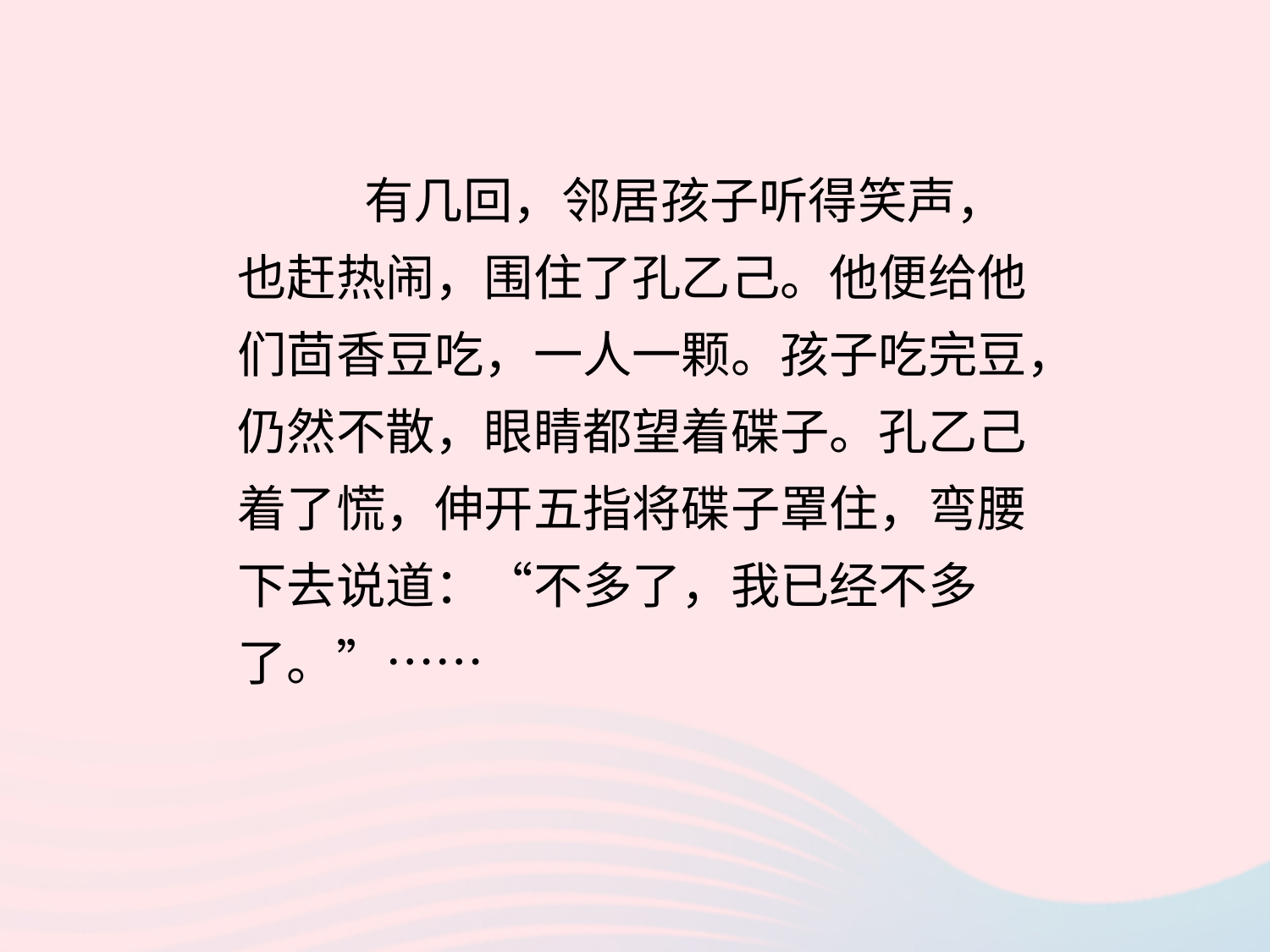

有几回，邻居孩子听得笑声，也赶热闹，围住了孔乙己。他便给他们茴香豆吃，一人一颗。孩子吃完豆，仍然不散，眼睛都望着碟子。孔乙己着了慌，伸开五指将碟子罩住，弯腰下去说道：“不多了，我已经不多了。”……